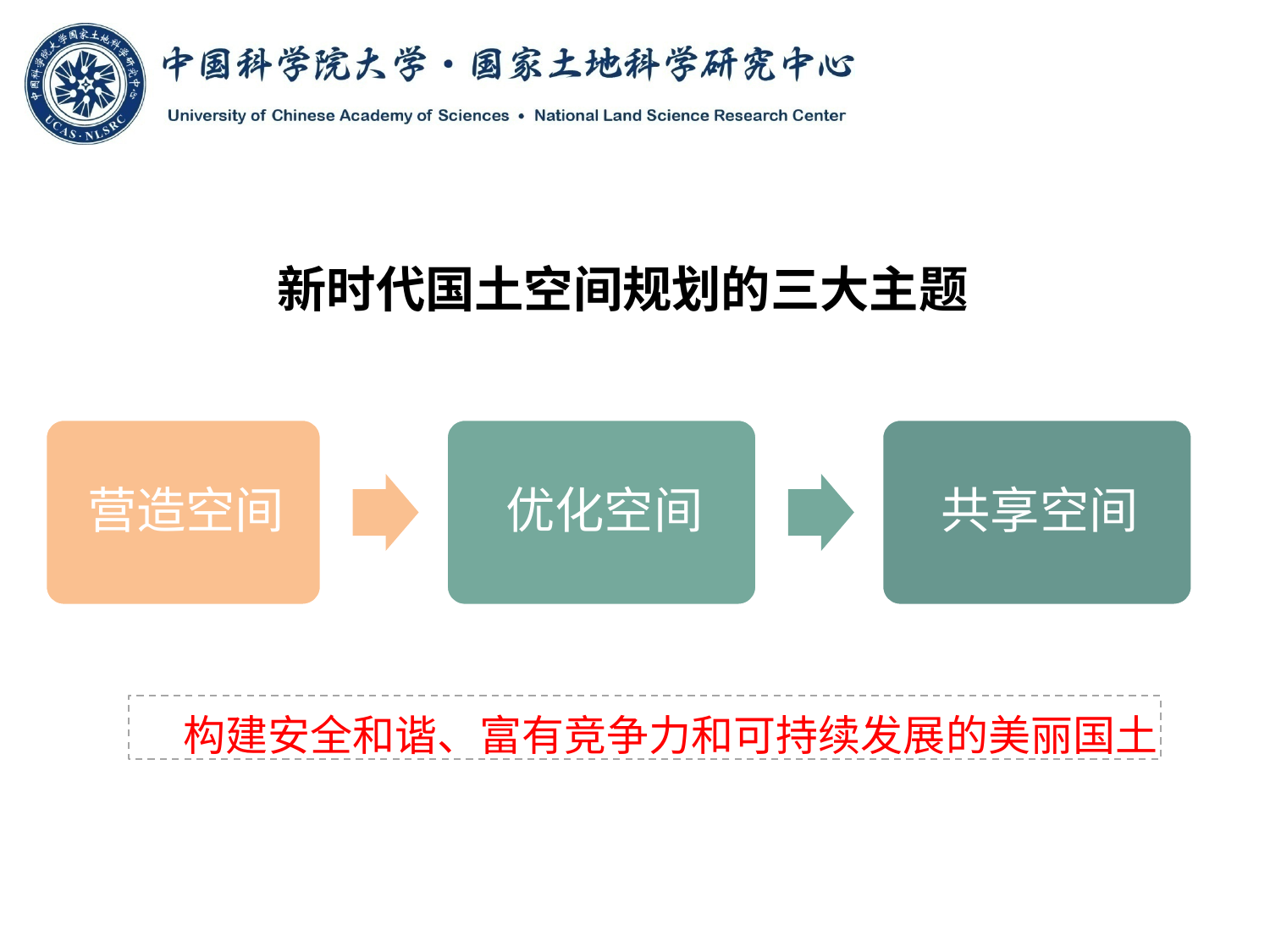

新时代国土空间规划的三大主题
营造空间

优化空间

共享空间
构建安全和谐、富有竞争力和可持续发展的美丽国土